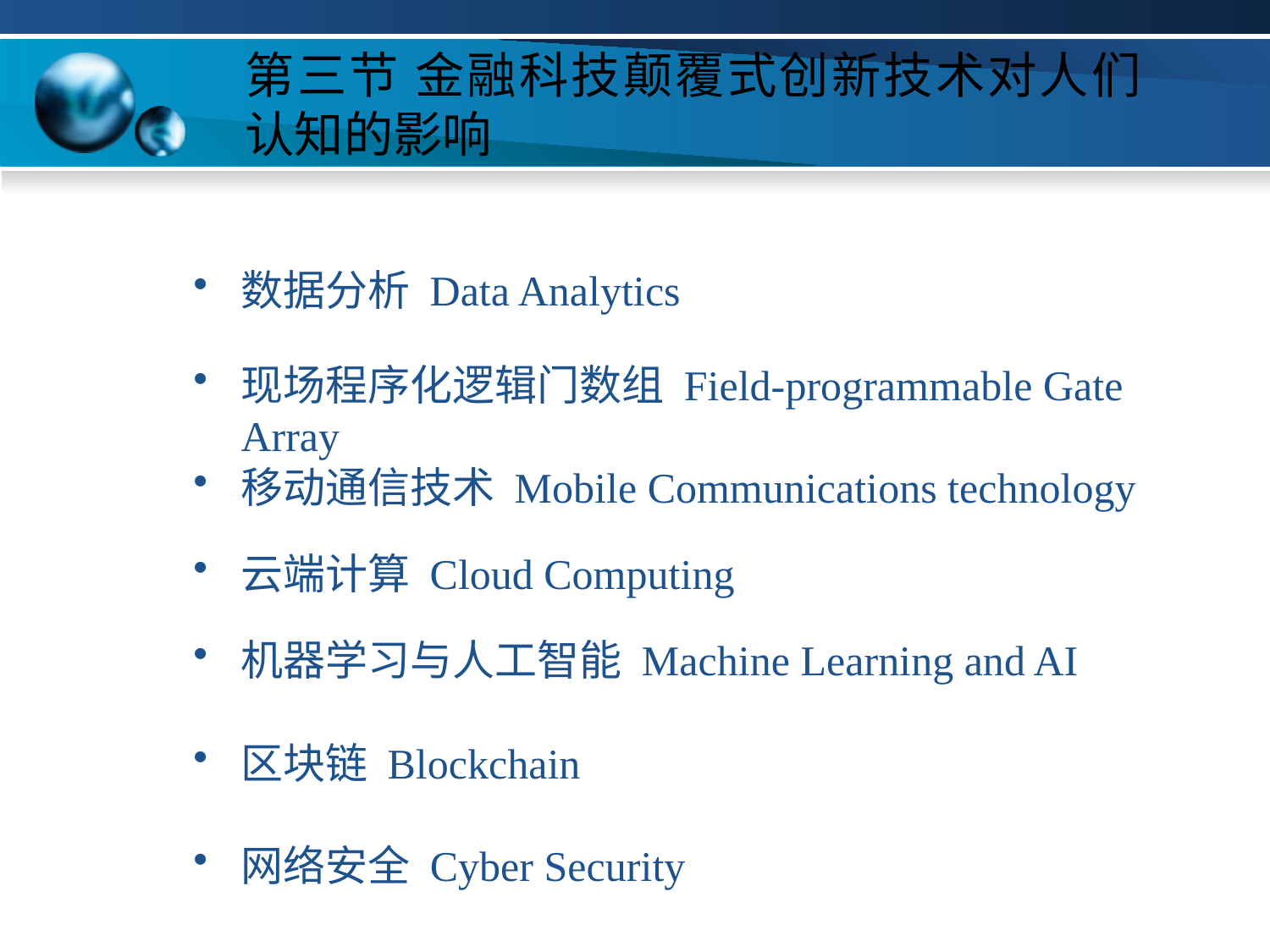

# 第三节 金融科技颠覆式创新技术对人们认知的影响
数据分析 Data Analytics
现场程序化逻辑门数组 Field-programmable Gate Array
移动通信技术 Mobile Communications technology
云端计算 Cloud Computing
机器学习与人工智能 Machine Learning and AI
区块链 Blockchain
网络安全 Cyber Security